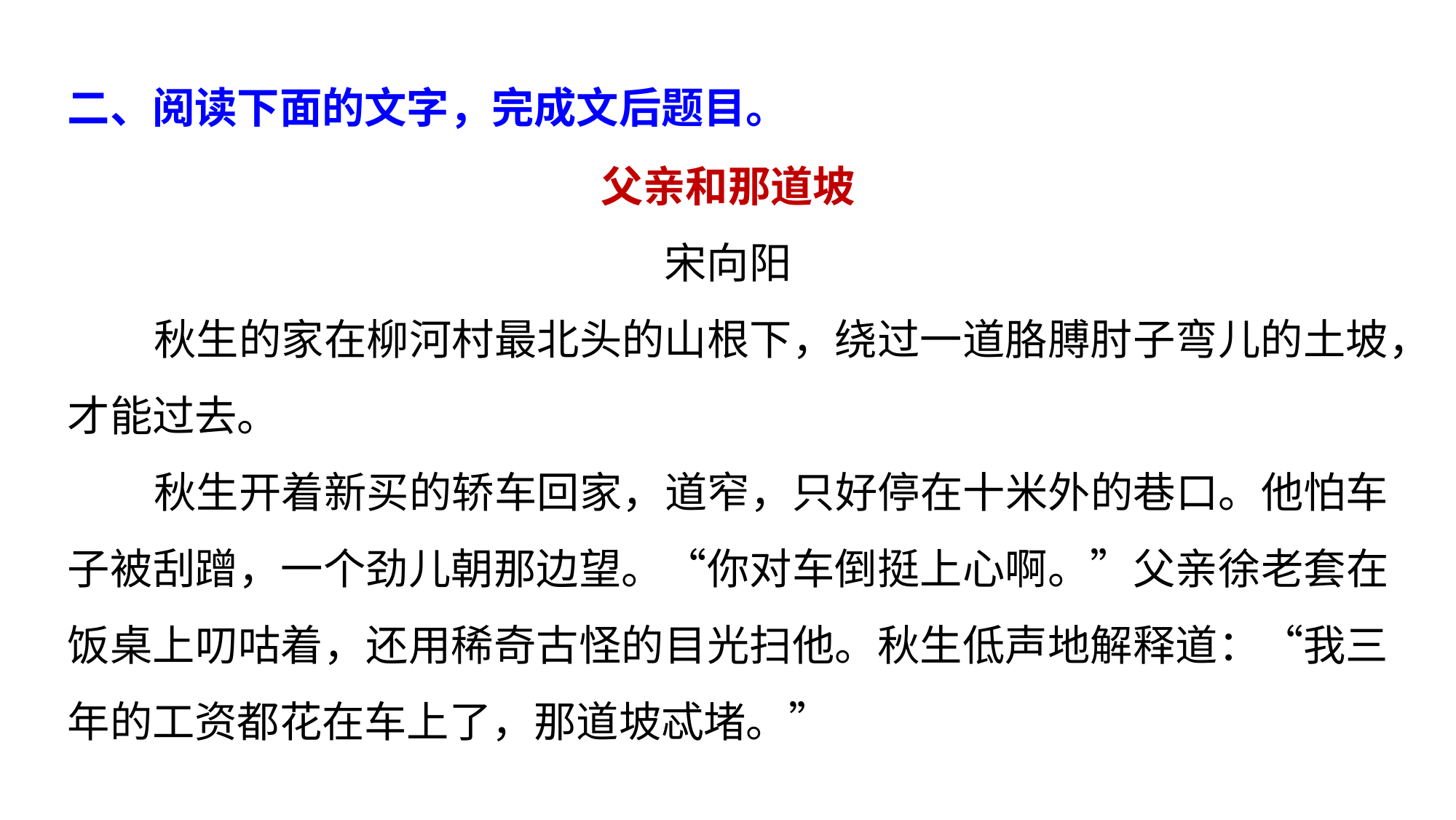

二、阅读下面的文字，完成文后题目。
父亲和那道坡
宋向阳
秋生的家在柳河村最北头的山根下，绕过一道胳膊肘子弯儿的土坡，才能过去。
秋生开着新买的轿车回家，道窄，只好停在十米外的巷口。他怕车子被刮蹭，一个劲儿朝那边望。“你对车倒挺上心啊。”父亲徐老套在饭桌上叨咕着，还用稀奇古怪的目光扫他。秋生低声地解释道：“我三年的工资都花在车上了，那道坡忒堵。”